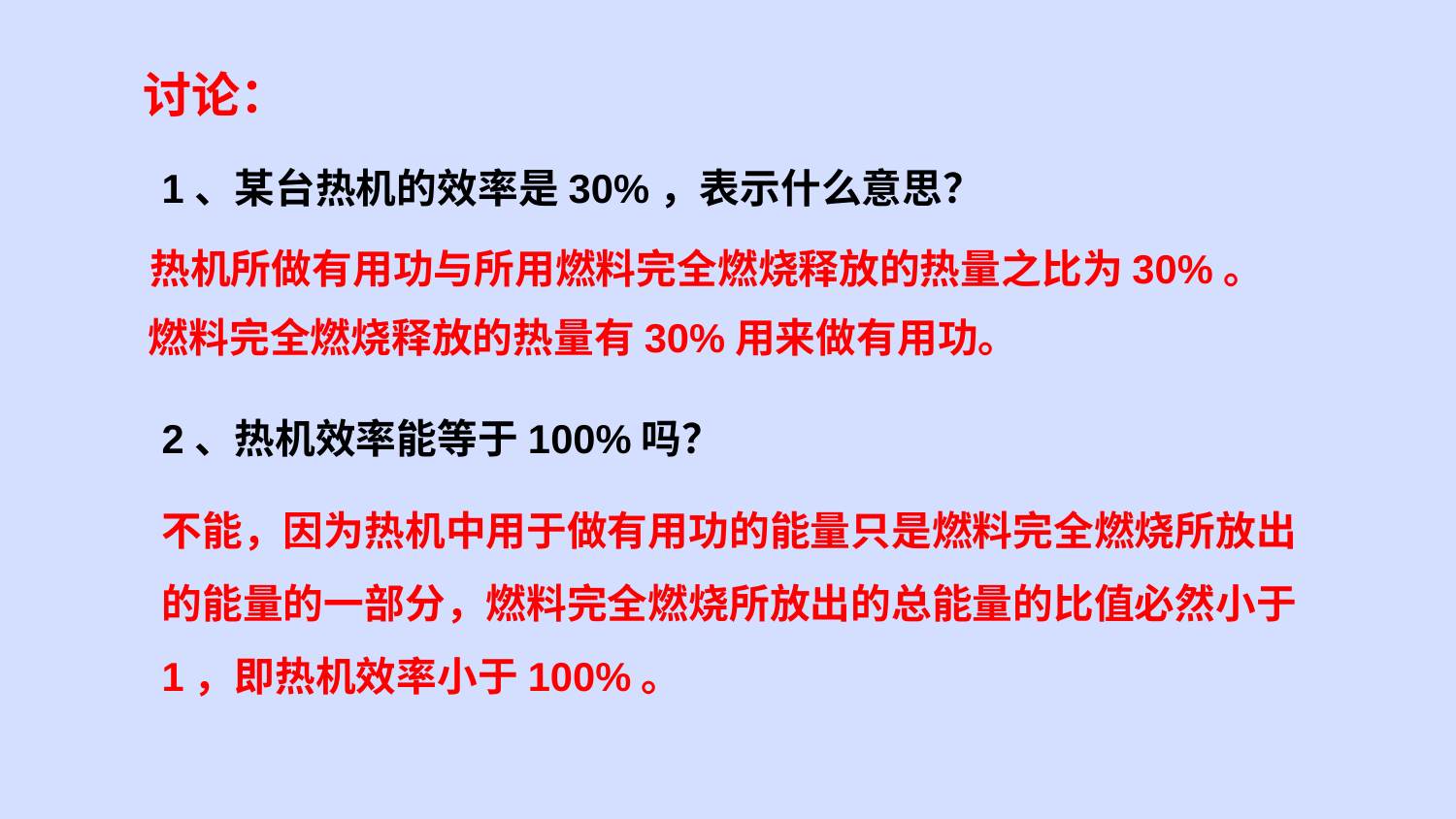

讨论：
1、某台热机的效率是30%，表示什么意思？
热机所做有用功与所用燃料完全燃烧释放的热量之比为30%。
燃料完全燃烧释放的热量有30%用来做有用功。
2、热机效率能等于100%吗？
不能，因为热机中用于做有用功的能量只是燃料完全燃烧所放出的能量的一部分，燃料完全燃烧所放出的总能量的比值必然小于1，即热机效率小于100%。